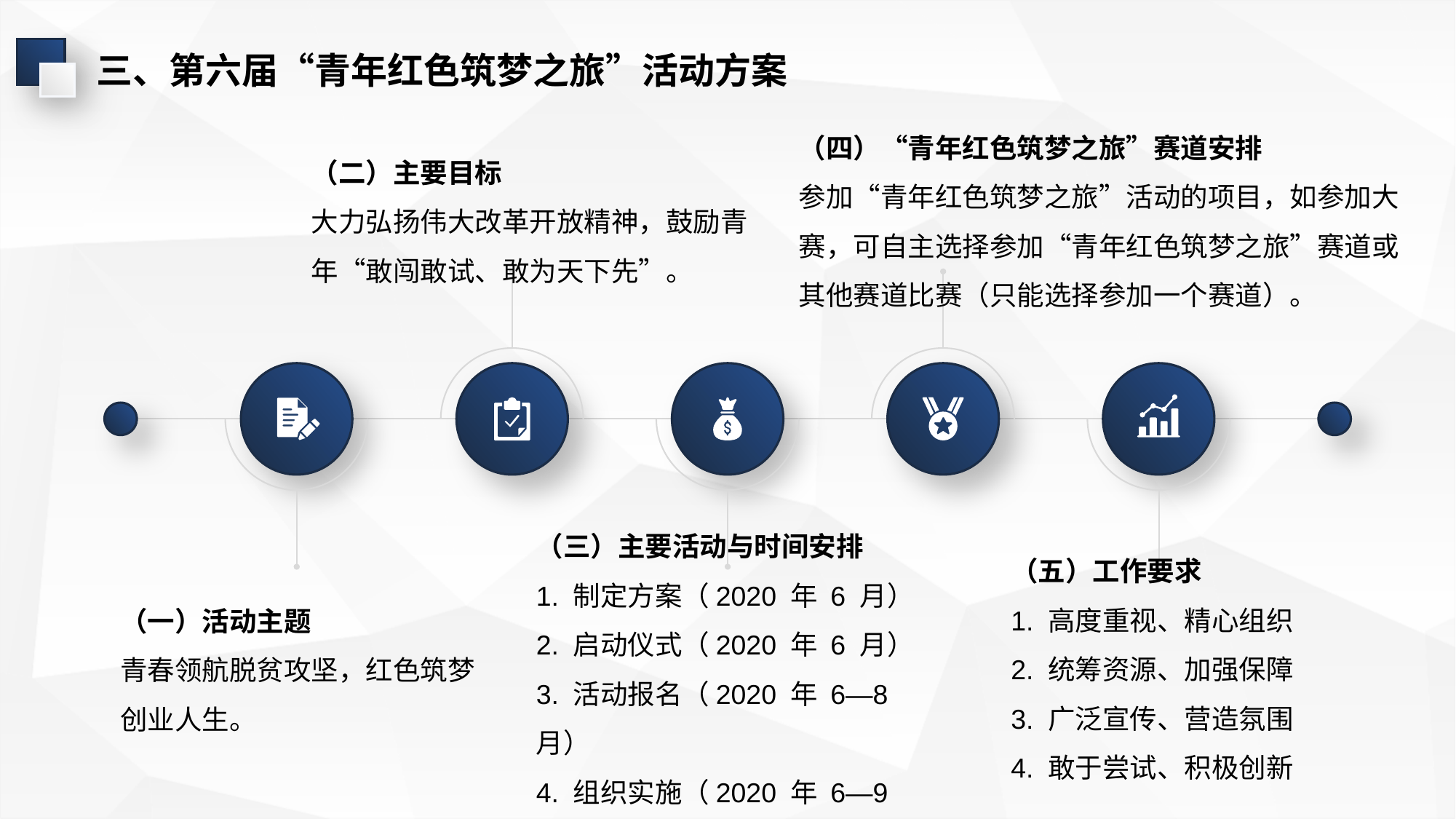

三、第六届“青年红色筑梦之旅”活动方案
（四）“青年红色筑梦之旅”赛道安排
参加“青年红色筑梦之旅”活动的项目，如参加大赛，可自主选择参加“青年红色筑梦之旅”赛道或其他赛道比赛（只能选择参加一个赛道）。
（二）主要目标
大力弘扬伟大改革开放精神，鼓励青年“敢闯敢试、敢为天下先”。

（三）主要活动与时间安排
1. 制定方案（2020 年 6 月）
2. 启动仪式（2020 年 6 月）
3. 活动报名（2020 年 6—8 月）
4. 组织实施（2020 年 6—9 月）
5. 总结表彰（2020 年 9 月）
（五）工作要求
1. 高度重视、精心组织
2. 统筹资源、加强保障
3. 广泛宣传、营造氛围
4. 敢于尝试、积极创新
（一）活动主题
青春领航脱贫攻坚，红色筑梦创业人生。